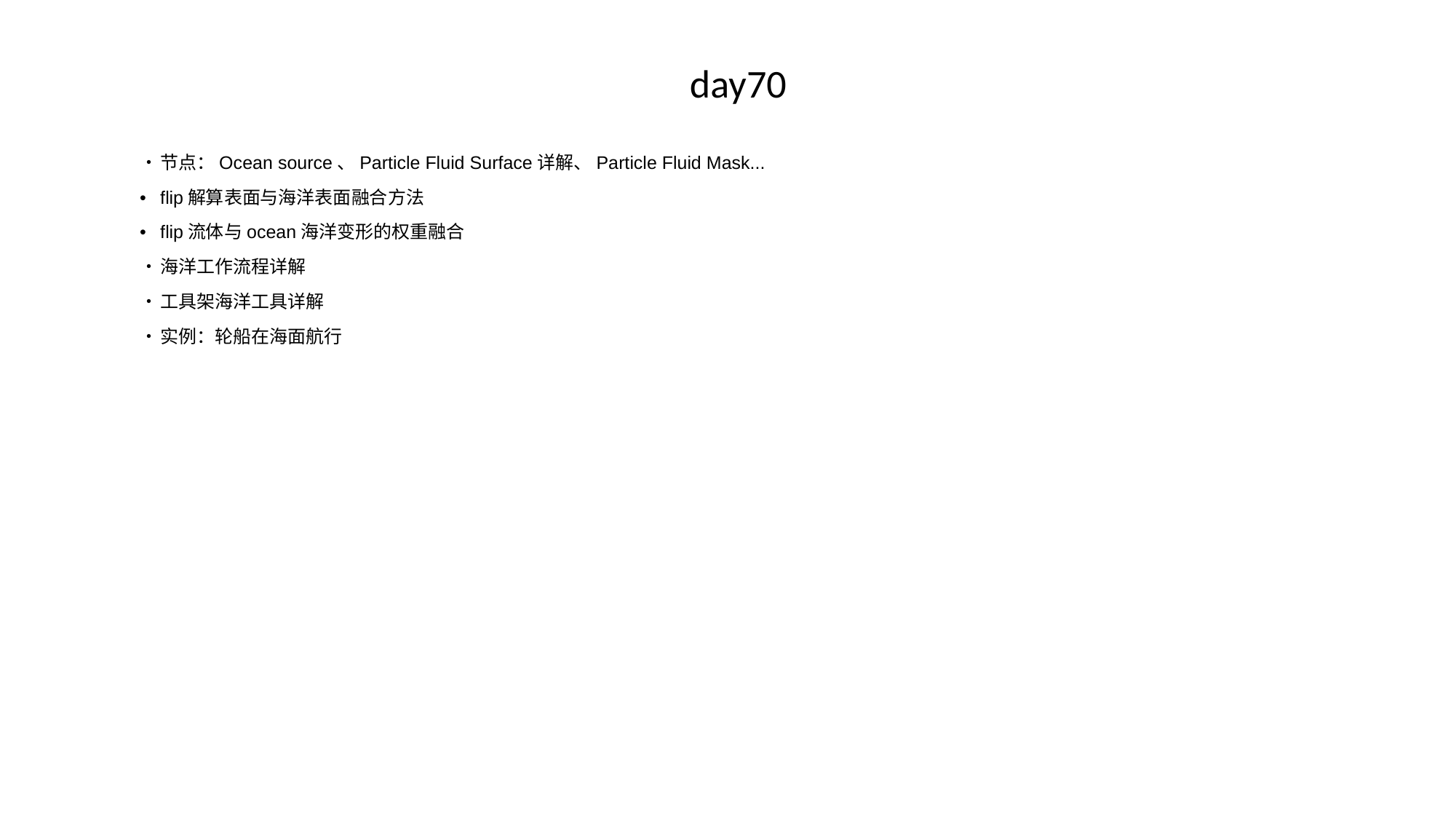

# day70
•	节点：Ocean source、Particle Fluid Surface详解、Particle Fluid Mask...
•	flip解算表面与海洋表面融合方法
•	flip流体与ocean海洋变形的权重融合
•	海洋工作流程详解
•	工具架海洋工具详解
•	实例：轮船在海面航行